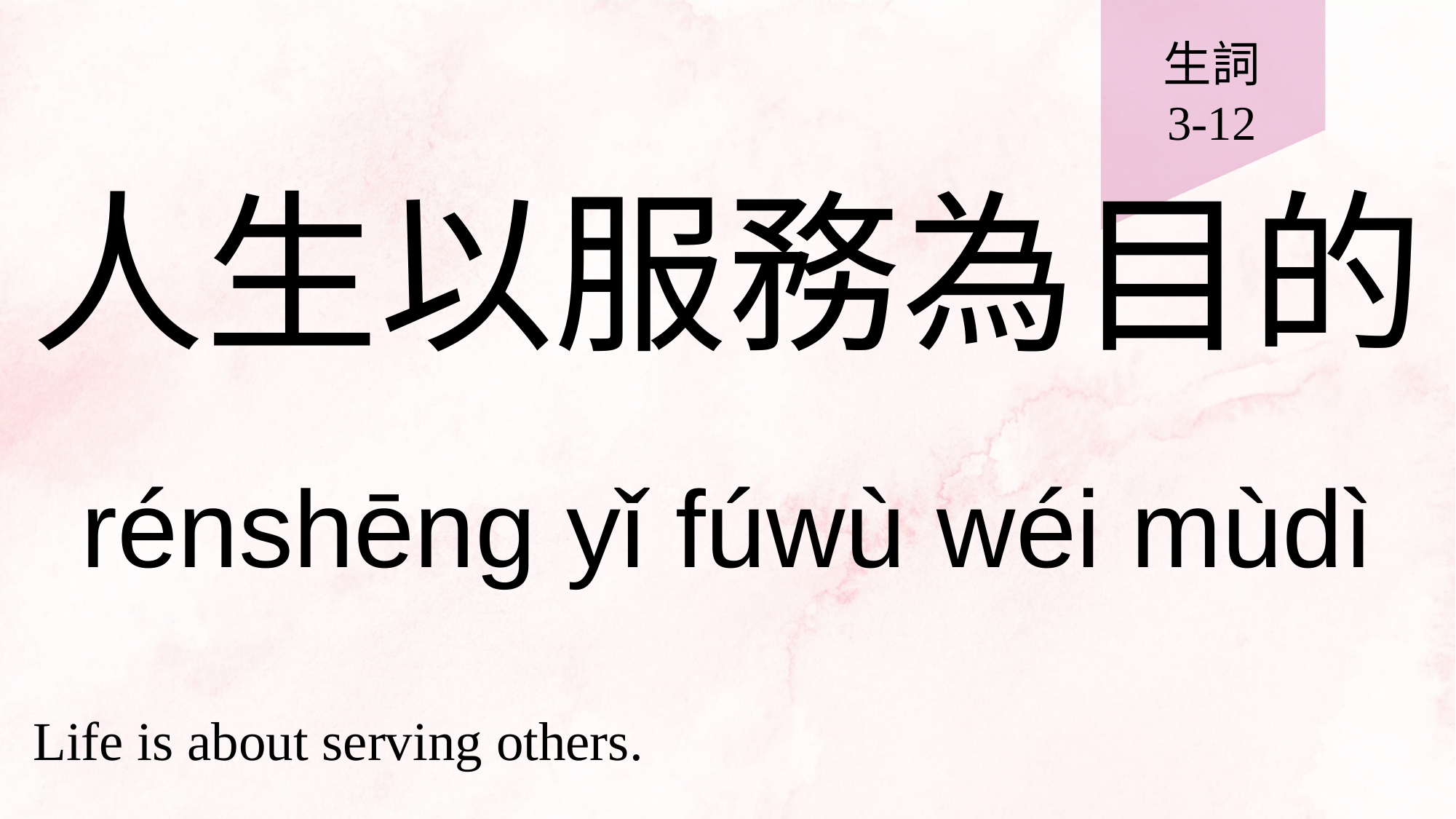

生詞
3-12
# 人生以服務為目的
rénshēng yǐ fúwù wéi mùdì
Life is about serving others.